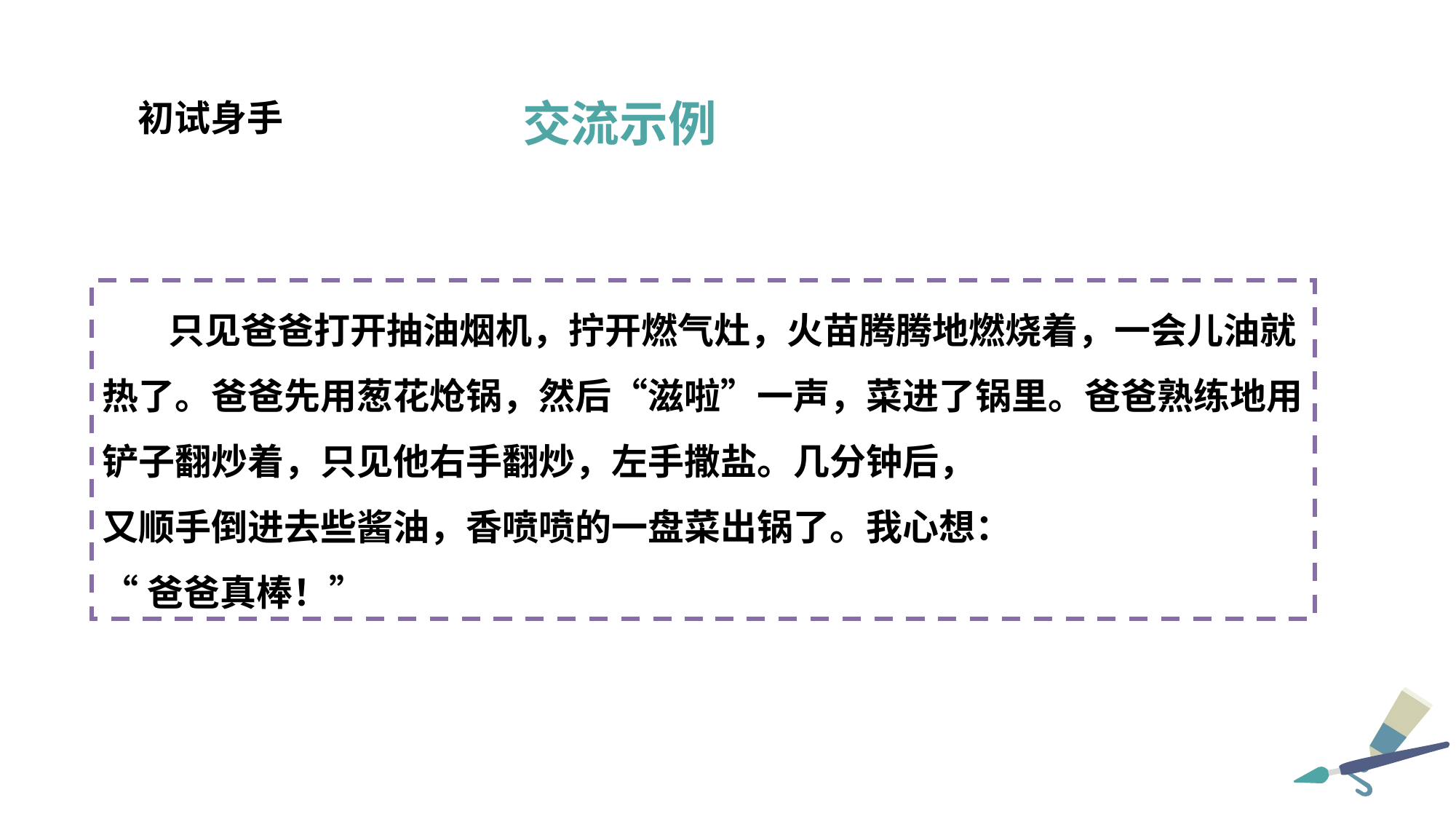

交流示例
初试身手
       只见爸爸打开抽油烟机，拧开燃气灶，火苗腾腾地燃烧着，一会儿油就热了。爸爸先用葱花炝锅，然后“滋啦”一声，菜进了锅里。爸爸熟练地用铲子翻炒着，只见他右手翻炒，左手撒盐。几分钟后，
又顺手倒进去些酱油，香喷喷的一盘菜出锅了。我心想：
“爸爸真棒！”